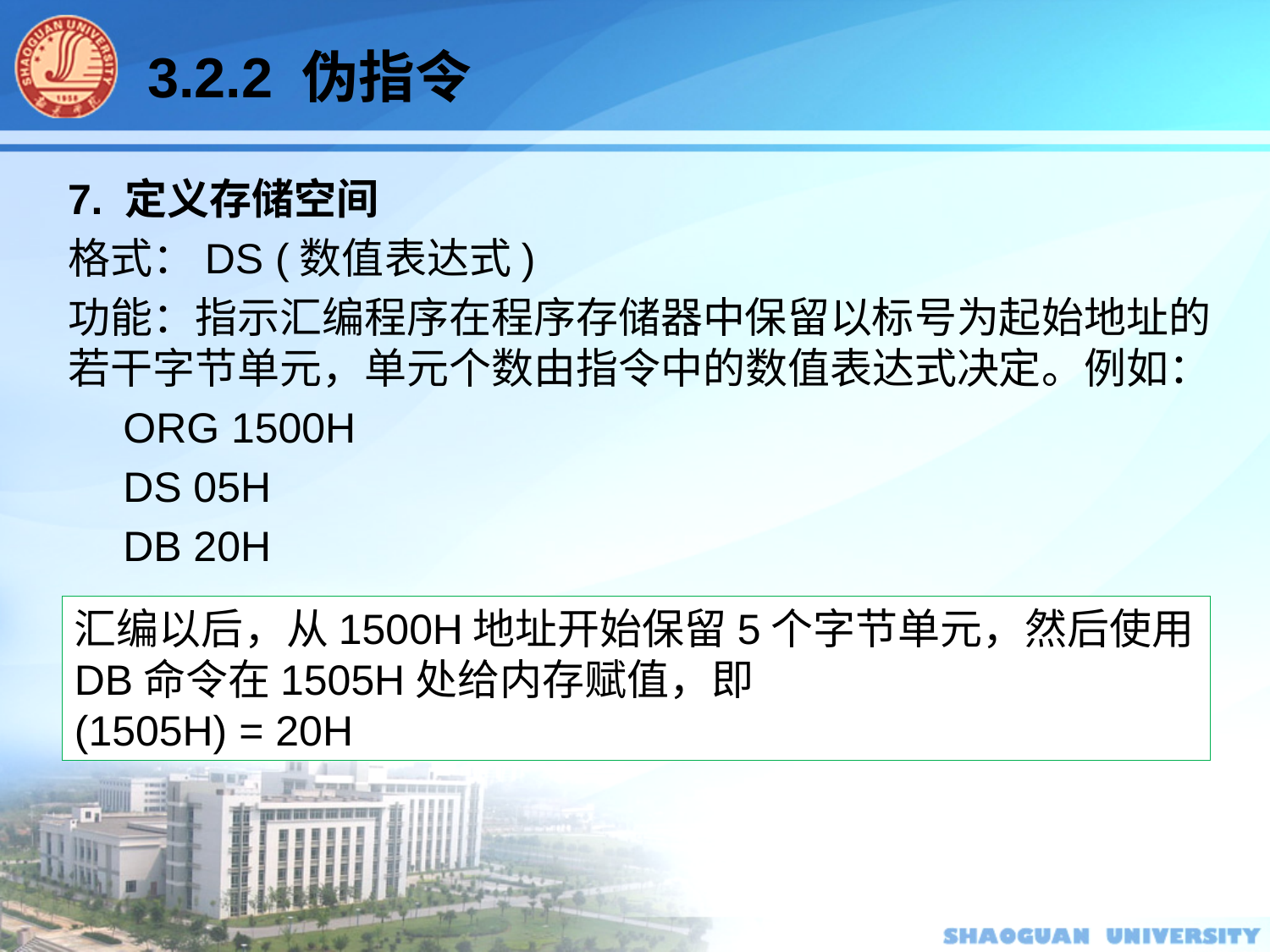

3.2.2 伪指令
7. 定义存储空间
格式：DS (数值表达式)
功能：指示汇编程序在程序存储器中保留以标号为起始地址的若干字节单元，单元个数由指令中的数值表达式决定。例如：
ORG 1500H
DS 05H
DB 20H
汇编以后，从1500H地址开始保留5个字节单元，然后使用DB命令在1505H处给内存赋值，即
(1505H) = 20H